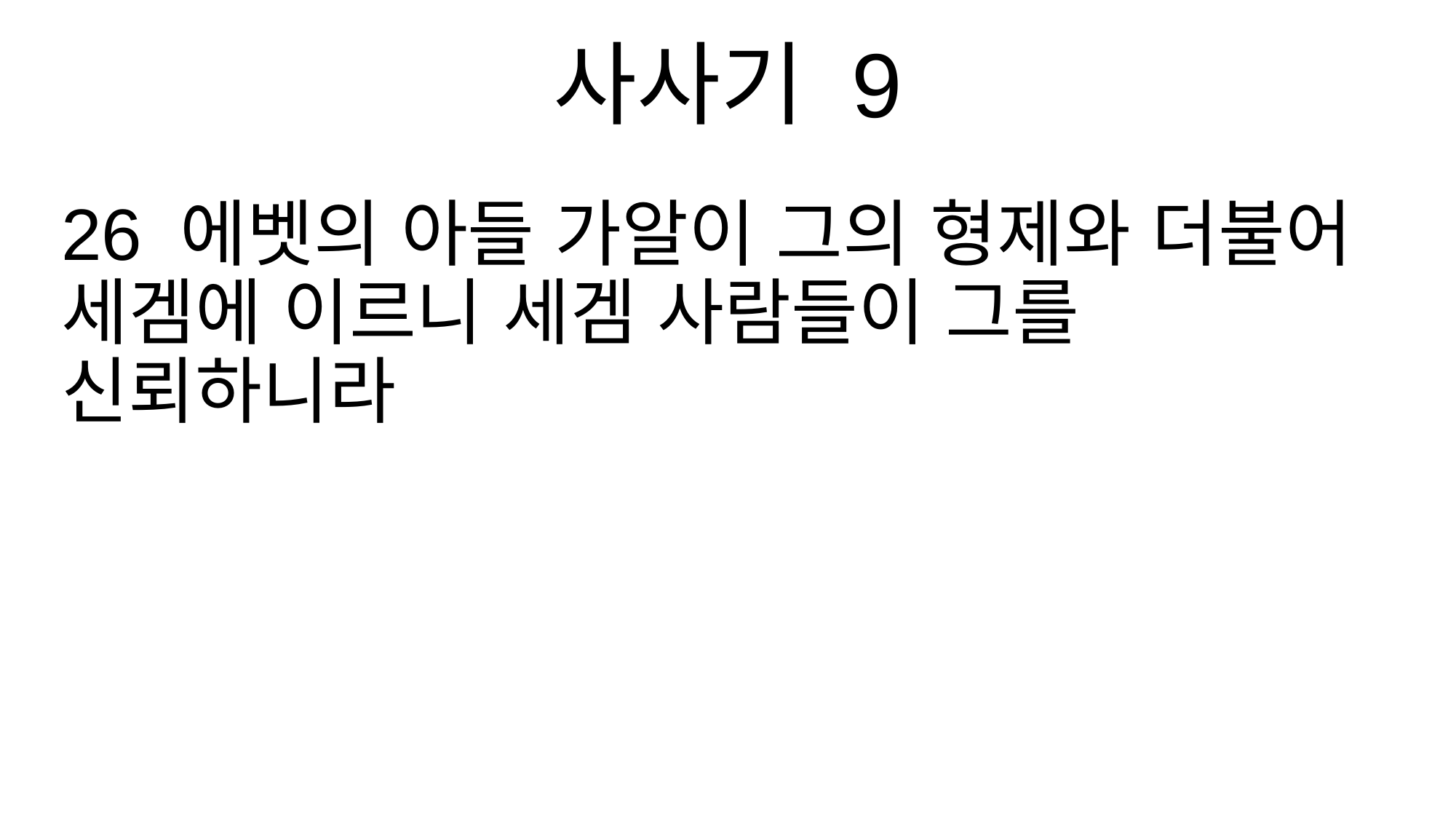

사사기 9
26 에벳의 아들 가알이 그의 형제와 더불어 세겜에 이르니 세겜 사람들이 그를 신뢰하니라